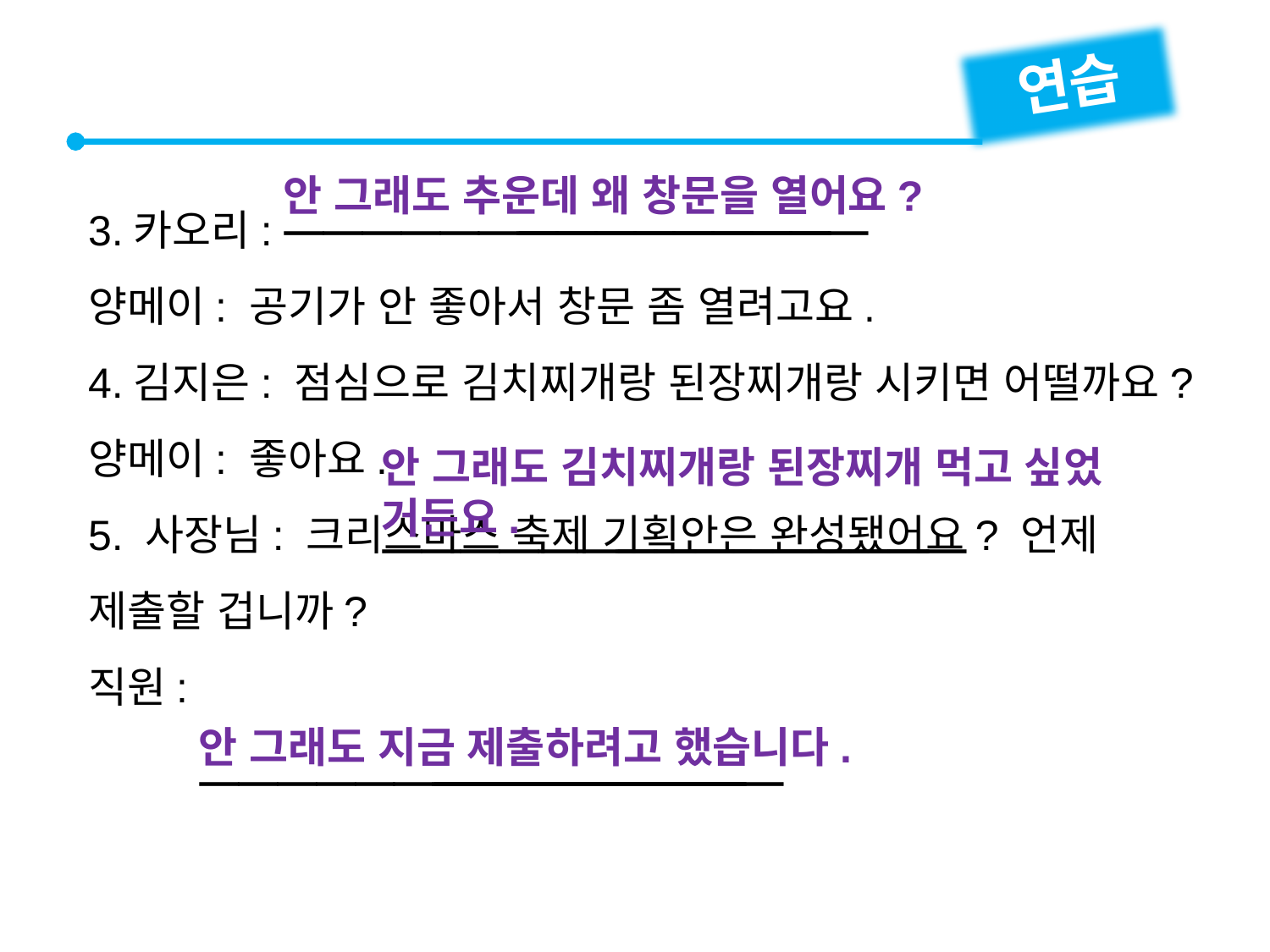

연습
_______________
________
안 그래도 추운데 왜 창문을 열어요?
3.카오리:
양메이: 공기가 안 좋아서 창문 좀 열려고요.
4.김지은: 점심으로 김치찌개랑 된장찌개랑 시키면 어떨까요?
양메이: 좋아요.
5. 사장님: 크리스마스 축제 기획안은 완성됐어요? 언제 제출할 겁니까?
직원:
안 그래도 김치찌개랑 된장찌개 먹고 싶었
거든요.
_______________
________
_______________
________
안 그래도 지금 제출하려고 했습니다.